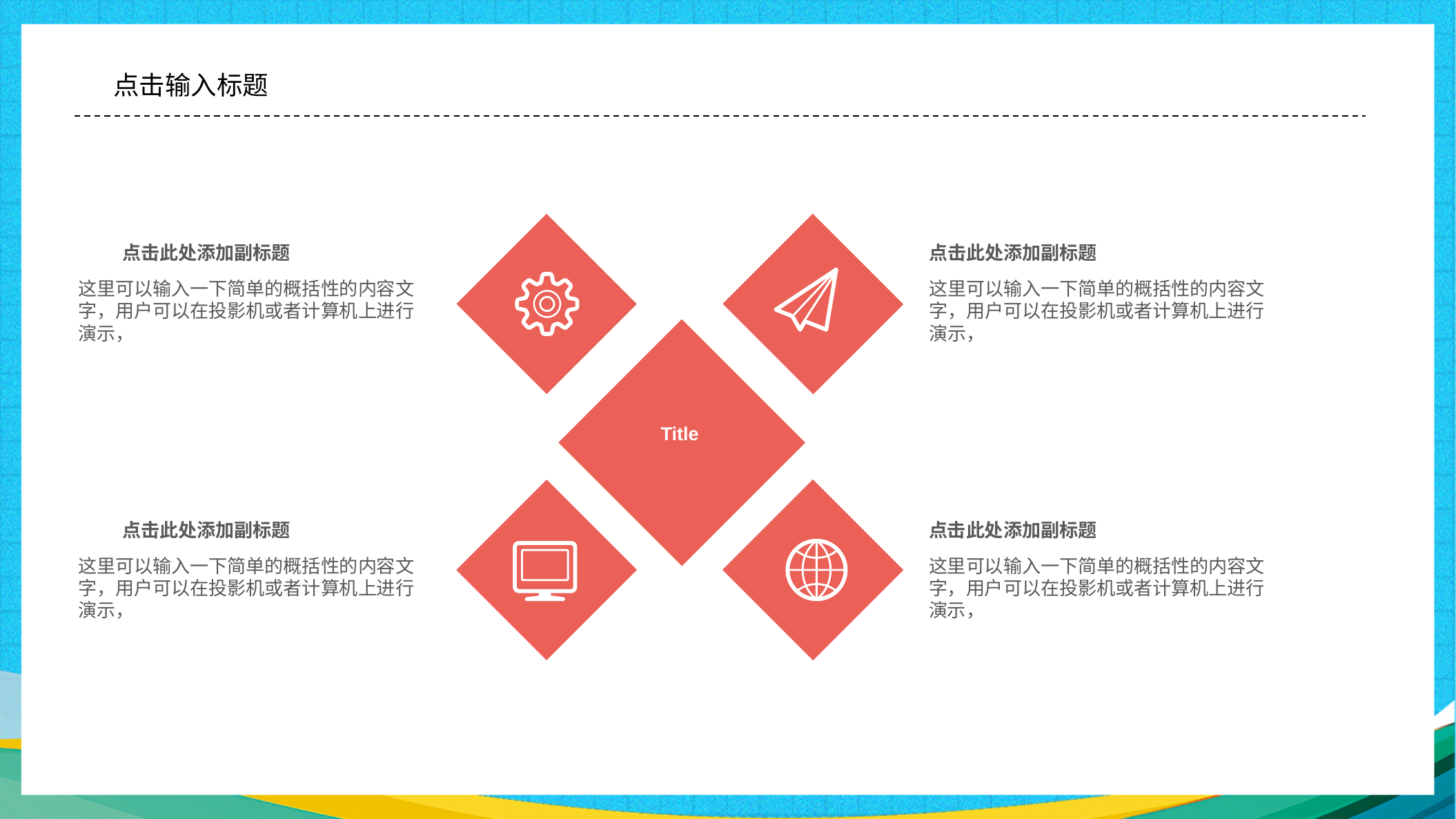

#
点击此处添加副标题

这里可以输入一下简单的概括性的内容文字，用户可以在投影机或者计算机上进行演示，

点击此处添加副标题

这里可以输入一下简单的概括性的内容文字，用户可以在投影机或者计算机上进行演示，

Title

点击此处添加副标题

这里可以输入一下简单的概括性的内容文字，用户可以在投影机或者计算机上进行演示，

点击此处添加副标题

这里可以输入一下简单的概括性的内容文字，用户可以在投影机或者计算机上进行演示，